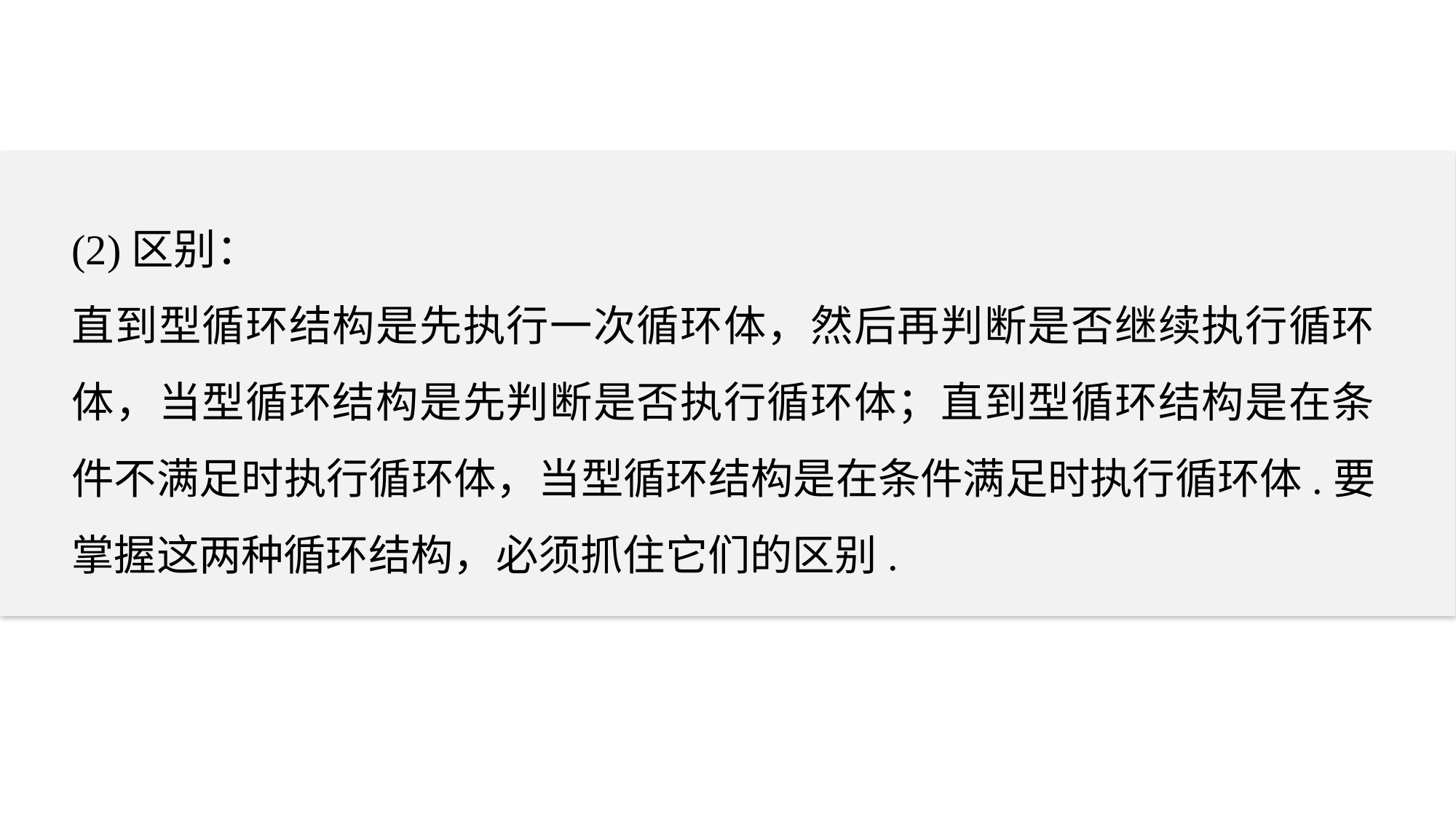

(2)区别：
直到型循环结构是先执行一次循环体，然后再判断是否继续执行循环体，当型循环结构是先判断是否执行循环体；直到型循环结构是在条件不满足时执行循环体，当型循环结构是在条件满足时执行循环体.要掌握这两种循环结构，必须抓住它们的区别.